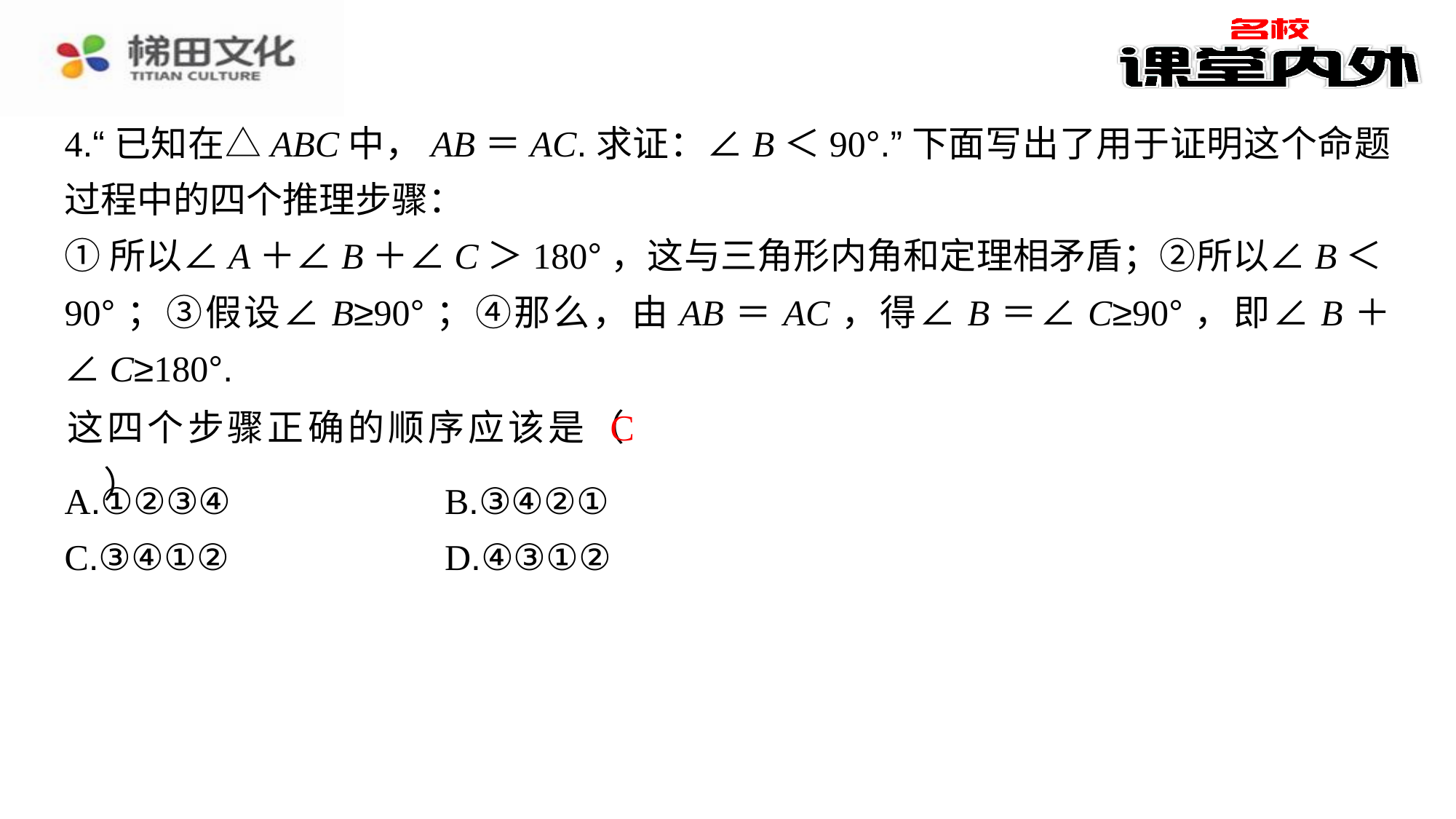

4.“已知在△ABC中，AB＝AC.求证：∠B＜90°.”下面写出了用于证明这个命题过程中的四个推理步骤：
①所以∠A＋∠B＋∠C＞180°，这与三角形内角和定理相矛盾；②所以∠B＜90°；③假设∠B≥90°；④那么，由AB＝AC，得∠B＝∠C≥90°，即∠B＋∠C≥180°.
C
这四个步骤正确的顺序应该是（　C　）
| A.①②③④ | B.③④②① |
| --- | --- |
| C.③④①② | D.④③①② |